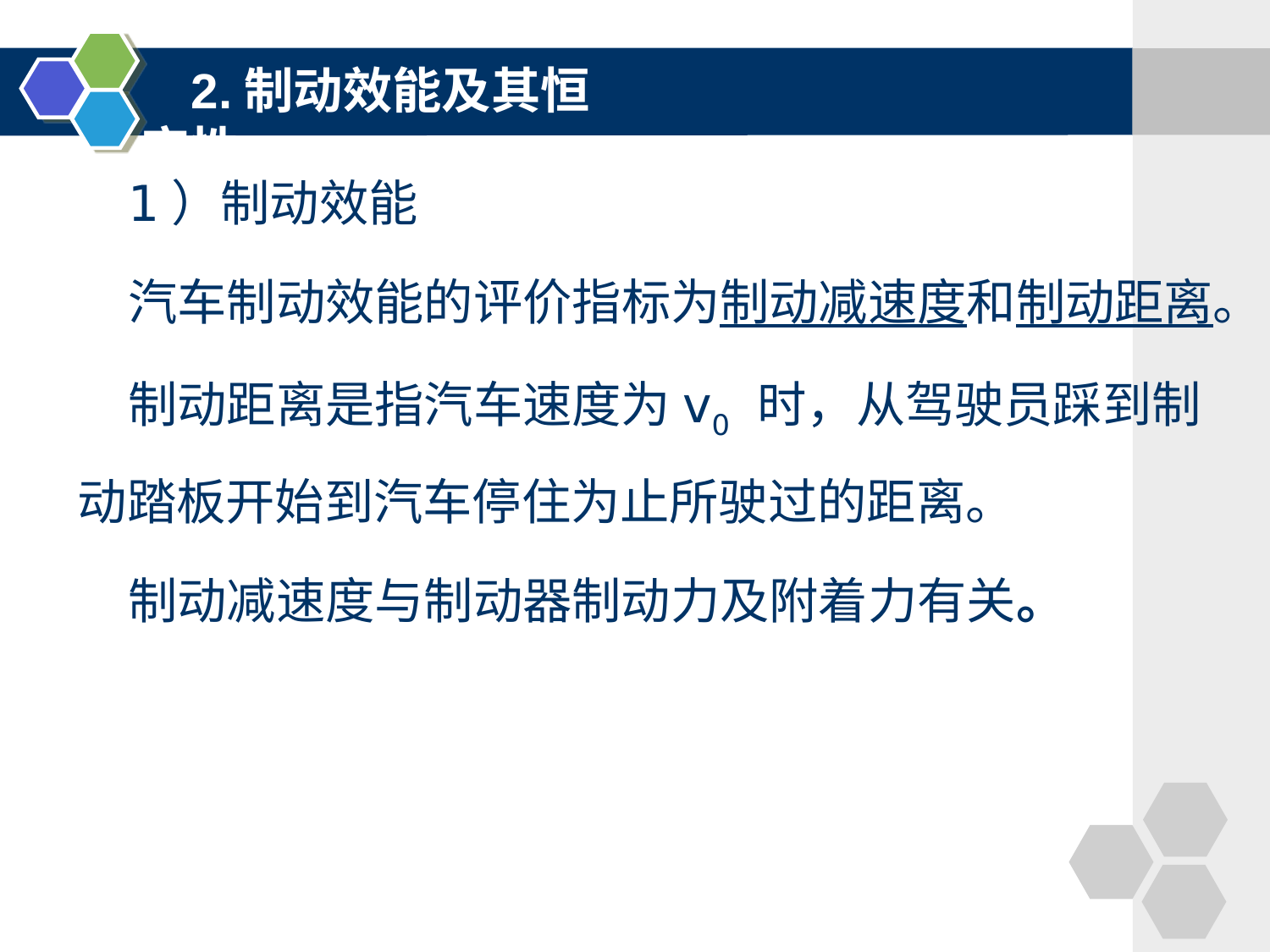

2.制动效能及其恒定性
1）制动效能
汽车制动效能的评价指标为制动减速度和制动距离。
制动距离是指汽车速度为v0 时，从驾驶员踩到制动踏板开始到汽车停住为止所驶过的距离。
制动减速度与制动器制动力及附着力有关。